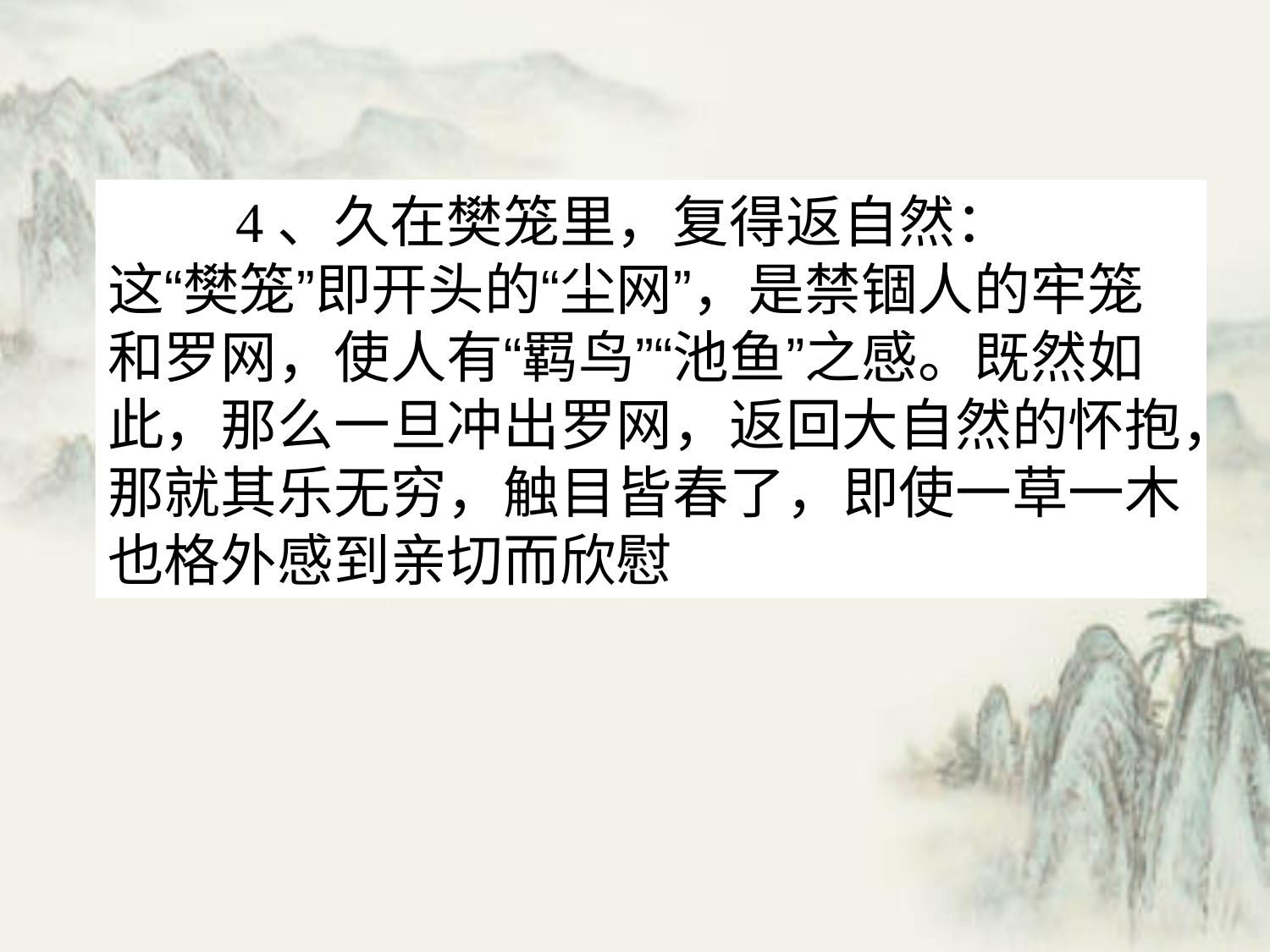

4、久在樊笼里，复得返自然：
这“樊笼”即开头的“尘网”，是禁锢人的牢笼和罗网，使人有“羁鸟”“池鱼”之感。既然如此，那么一旦冲出罗网，返回大自然的怀抱，那就其乐无穷，触目皆春了，即使一草一木也格外感到亲切而欣慰